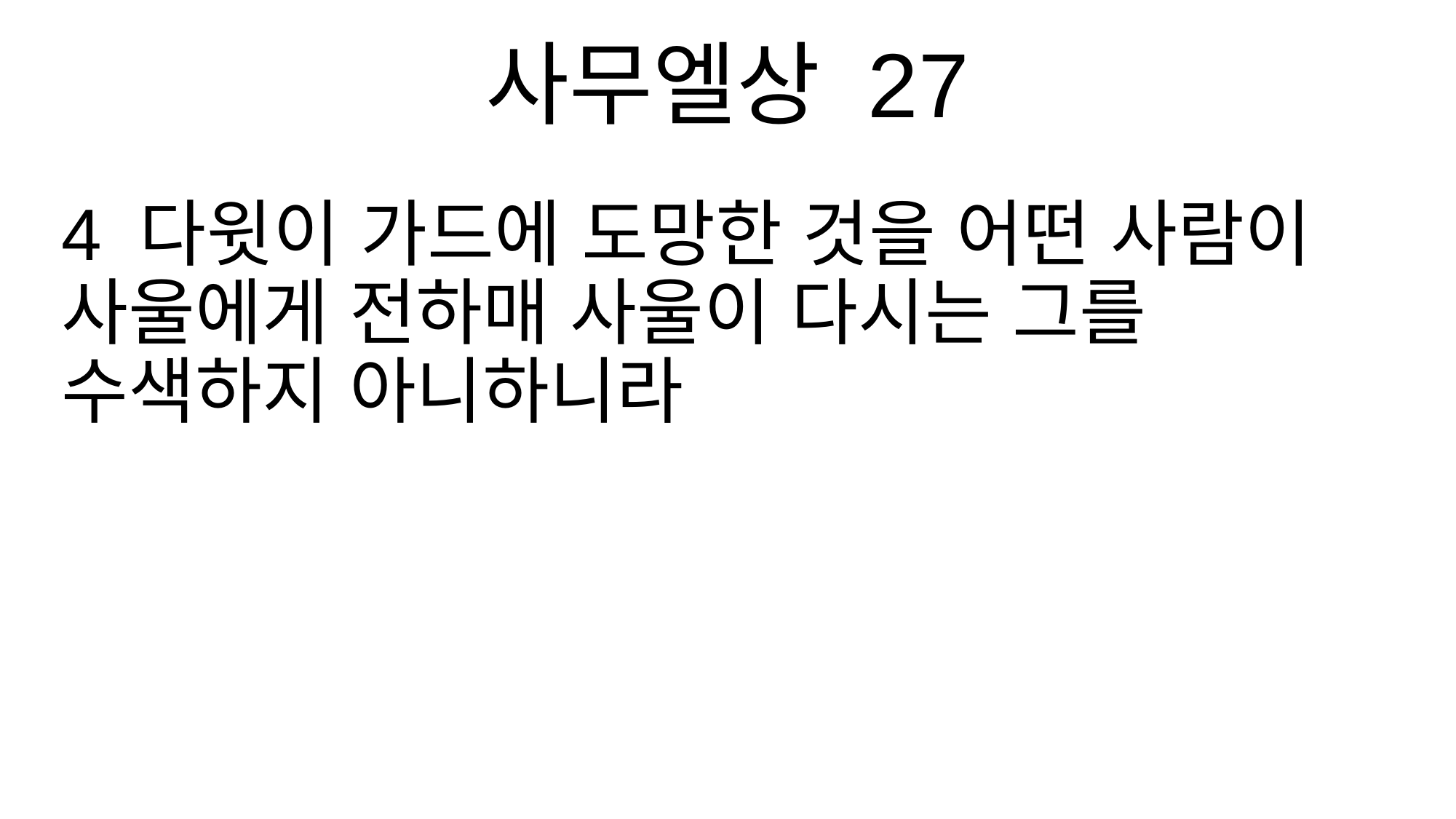

사무엘상 27
4 다윗이 가드에 도망한 것을 어떤 사람이 사울에게 전하매 사울이 다시는 그를 수색하지 아니하니라